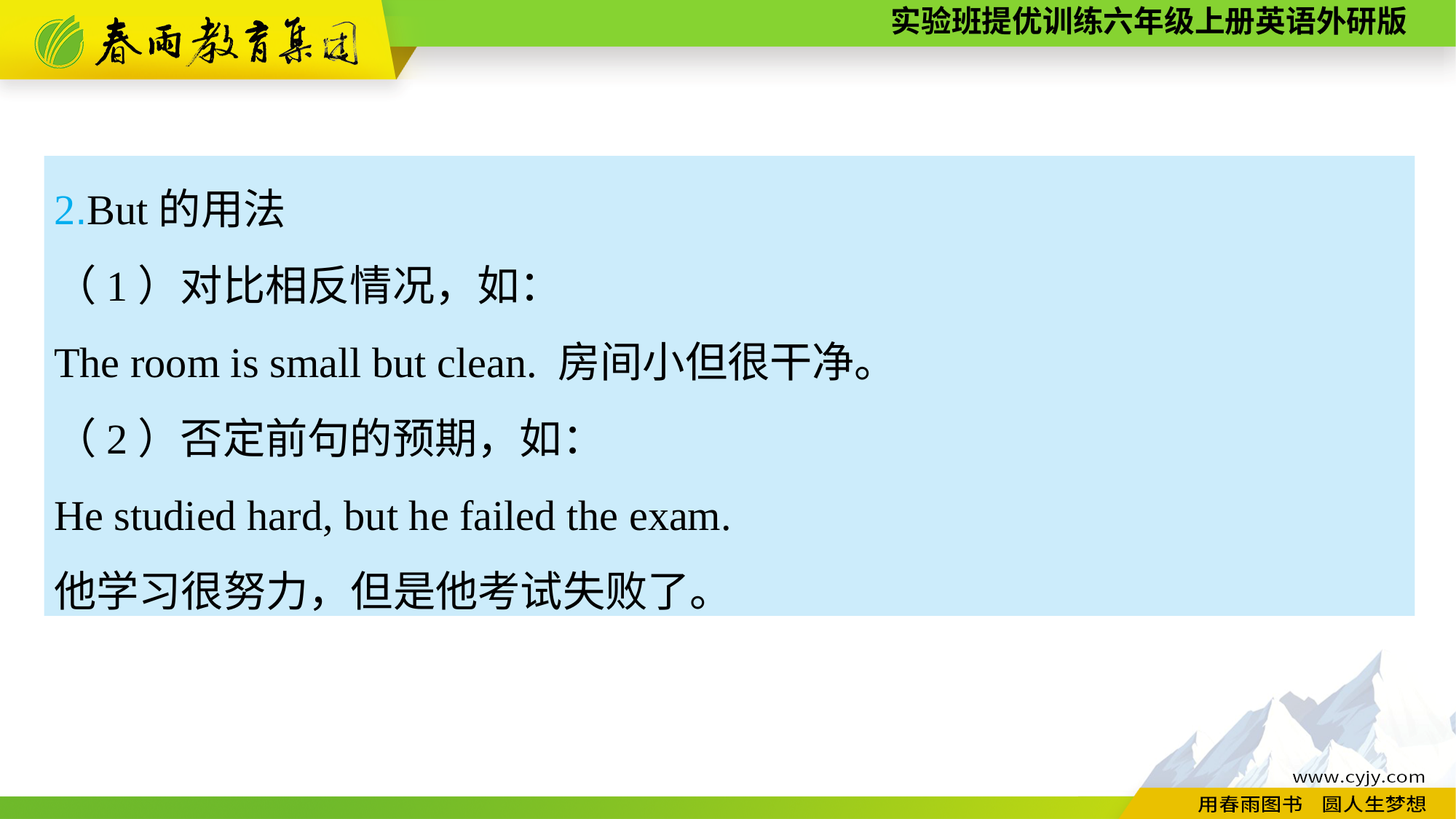

2.But的用法
（1）对比相反情况，如：
The room is small but clean. 房间小但很干净。
（2）否定前句的预期，如：
He studied hard, but he failed the exam.
他学习很努力，但是他考试失败了。